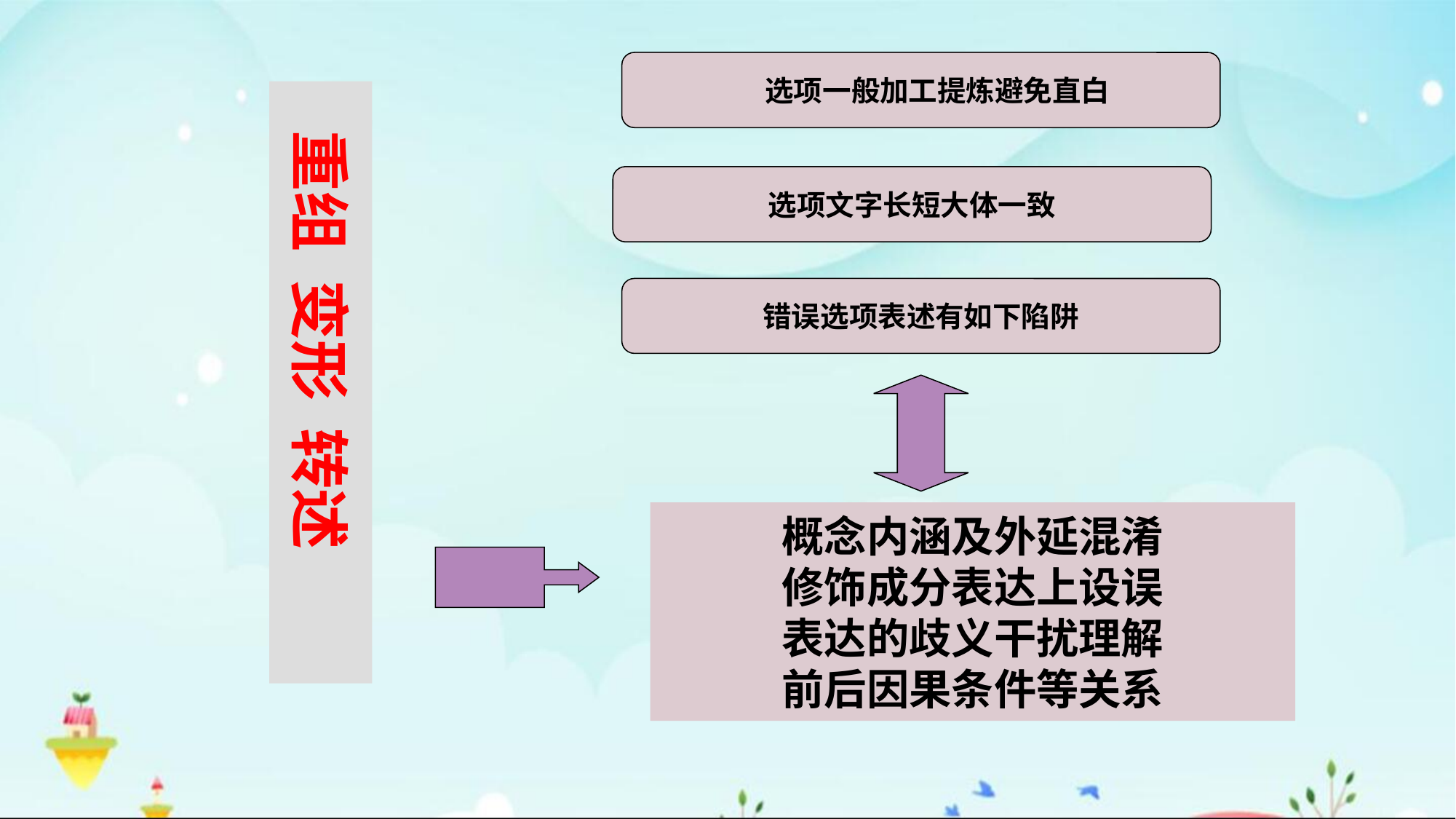

选项一般加工提炼避免直白
选项文字长短大体一致
错误选项表述有如下陷阱
  重组  变形  转述

概念内涵及外延混淆
修饰成分表达上设误
表达的歧义干扰理解
前后因果条件等关系

37